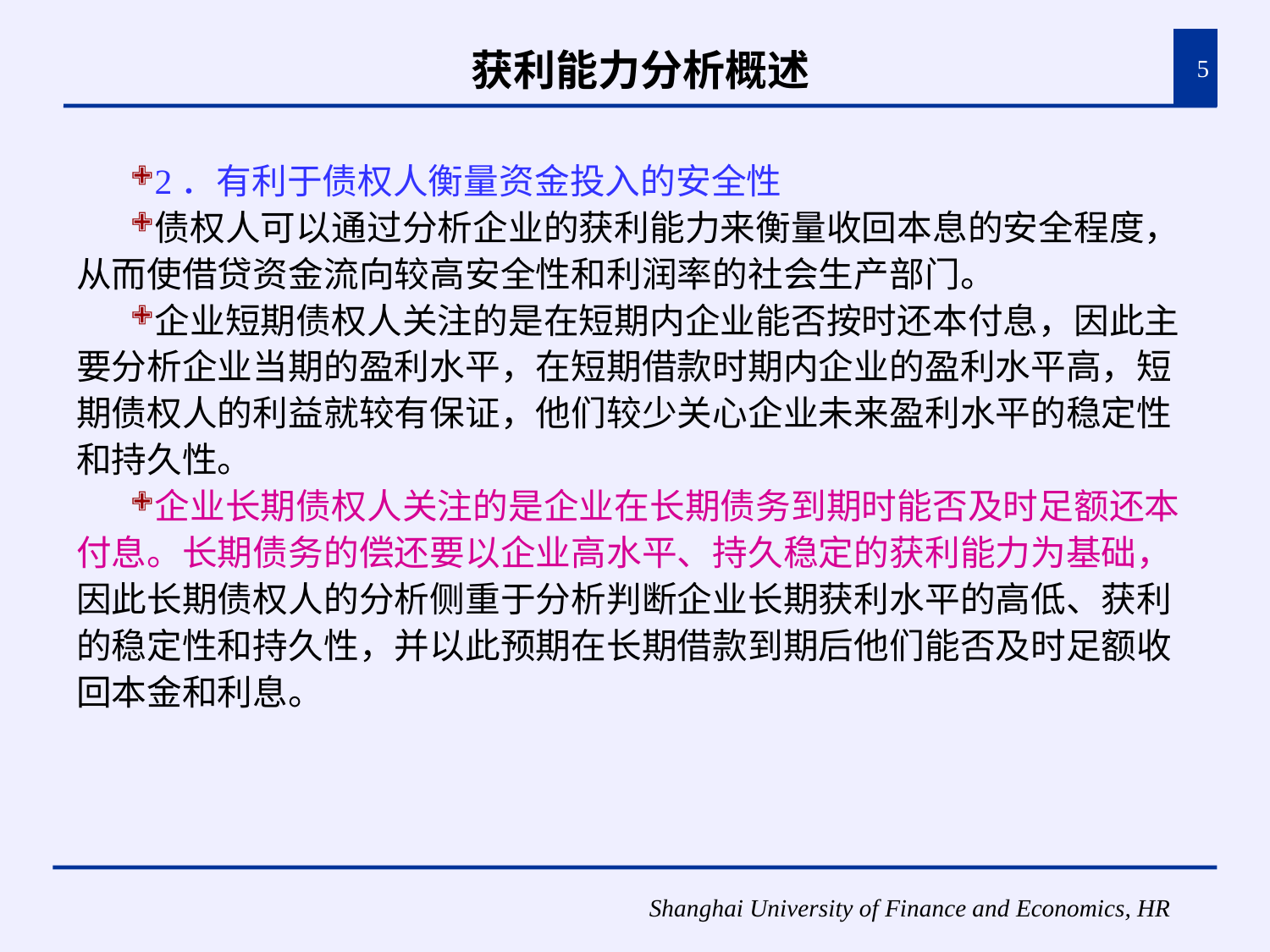

# 获利能力分析概述
5
2．有利于债权人衡量资金投入的安全性
债权人可以通过分析企业的获利能力来衡量收回本息的安全程度，从而使借贷资金流向较高安全性和利润率的社会生产部门。
企业短期债权人关注的是在短期内企业能否按时还本付息，因此主要分析企业当期的盈利水平，在短期借款时期内企业的盈利水平高，短期债权人的利益就较有保证，他们较少关心企业未来盈利水平的稳定性和持久性。
企业长期债权人关注的是企业在长期债务到期时能否及时足额还本付息。长期债务的偿还要以企业高水平、持久稳定的获利能力为基础，因此长期债权人的分析侧重于分析判断企业长期获利水平的高低、获利的稳定性和持久性，并以此预期在长期借款到期后他们能否及时足额收回本金和利息。